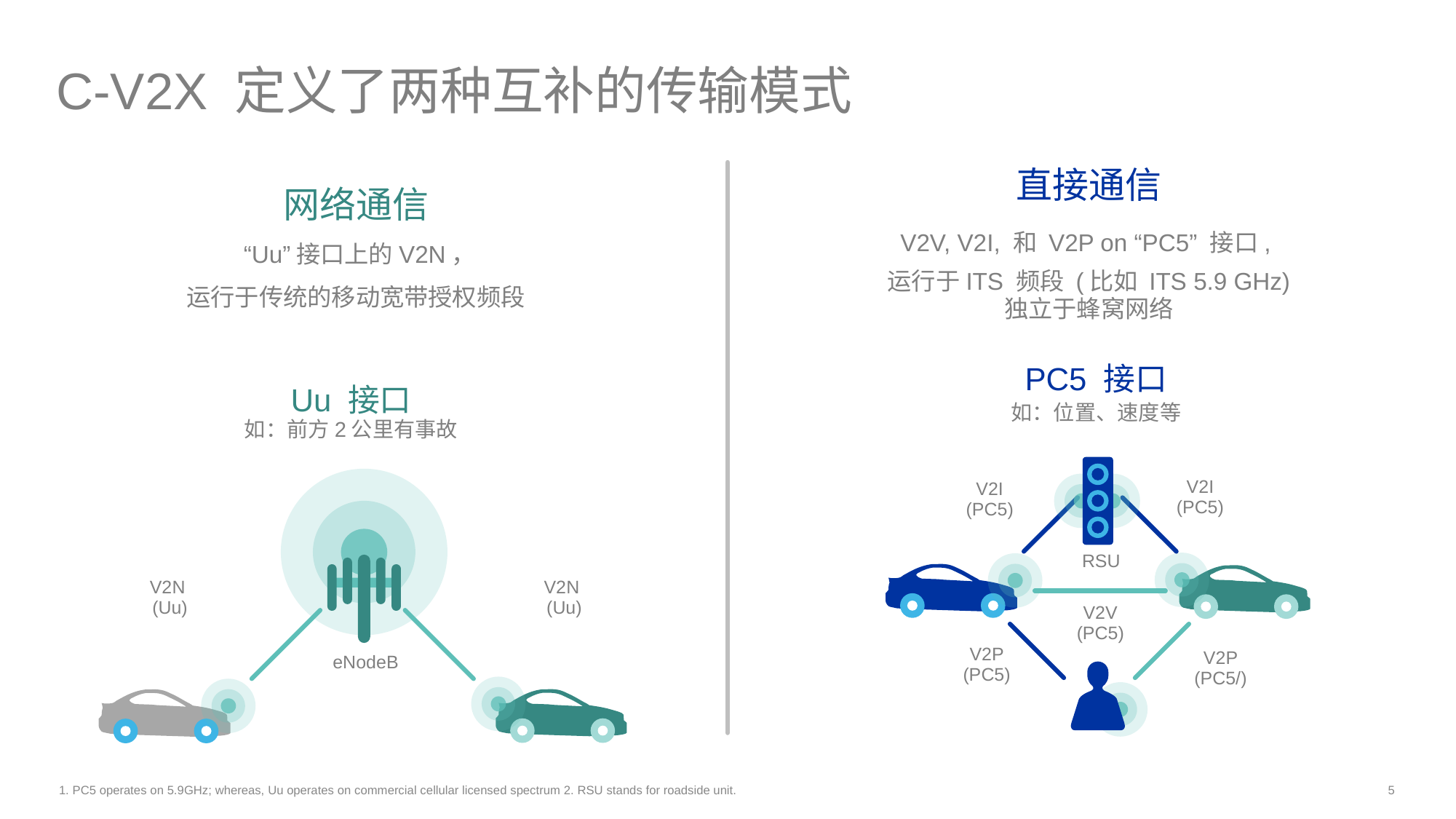

# C-V2X 定义了两种互补的传输模式

直接通信
V2V, V2I, 和 V2P on “PC5” 接口,
运行于ITS 频段 (比如 ITS 5.9 GHz)
独立于蜂窝网络
网络通信
 “Uu”接口上的V2N，
运行于传统的移动宽带授权频段
PC5 接口
如：位置、速度等
Uu 接口
如：前方2公里有事故

V2I
(PC5)
V2I
(PC5)

V2V
(PC5)
V2P
(PC5)
V2P
(PC5/)

V2N
(Uu)
V2N
(Uu)

RSU
eNodeB
5
1. PC5 operates on 5.9GHz; whereas, Uu operates on commercial cellular licensed spectrum 2. RSU stands for roadside unit.